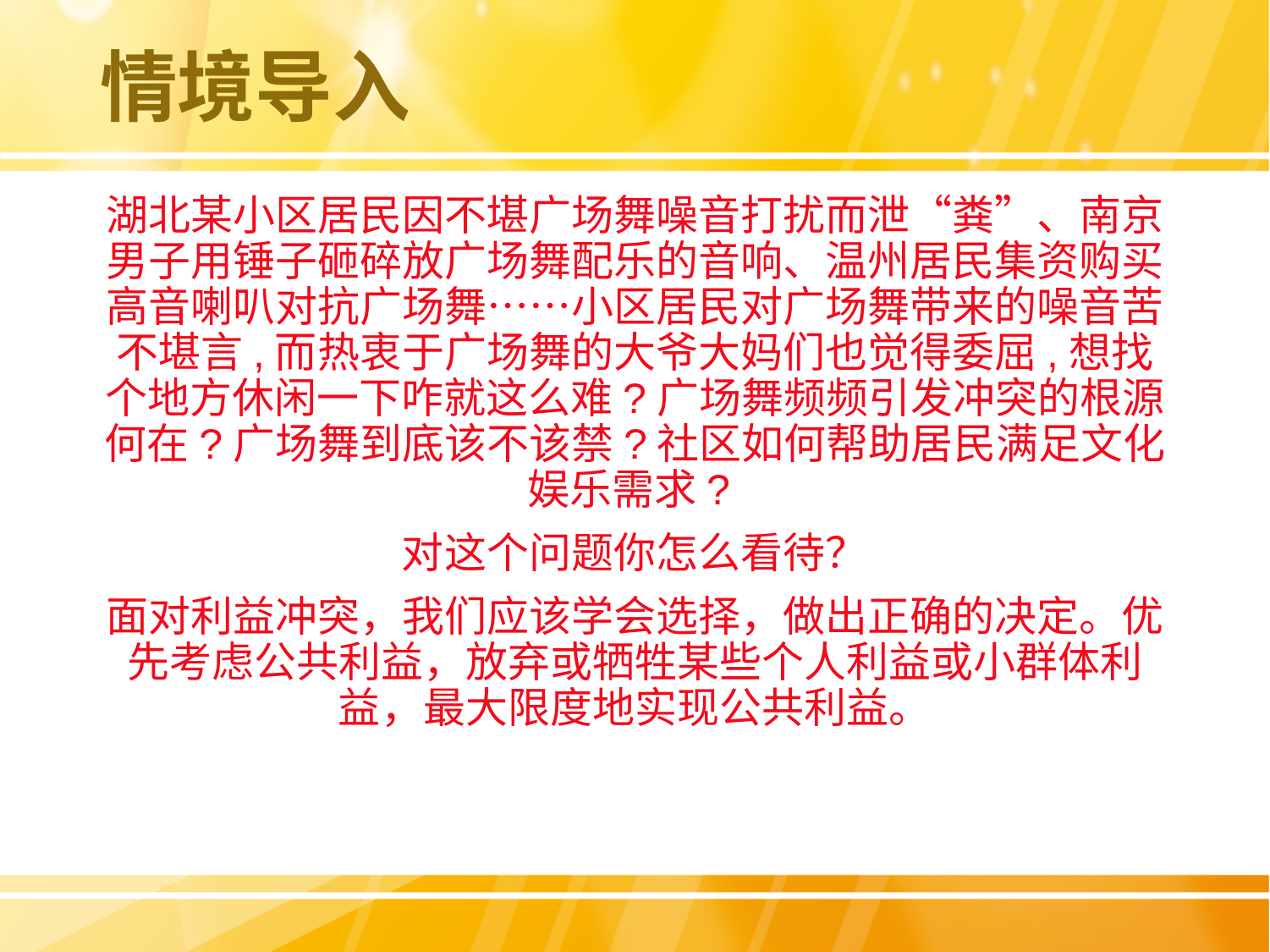

# 情境导入
湖北某小区居民因不堪广场舞噪音打扰而泄“粪”、南京男子用锤子砸碎放广场舞配乐的音响、温州居民集资购买高音喇叭对抗广场舞……小区居民对广场舞带来的噪音苦不堪言,而热衷于广场舞的大爷大妈们也觉得委屈,想找个地方休闲一下咋就这么难?广场舞频频引发冲突的根源何在?广场舞到底该不该禁?社区如何帮助居民满足文化娱乐需求?
对这个问题你怎么看待？
面对利益冲突，我们应该学会选择，做出正确的决定。优先考虑公共利益，放弃或牺牲某些个人利益或小群体利益，最大限度地实现公共利益。